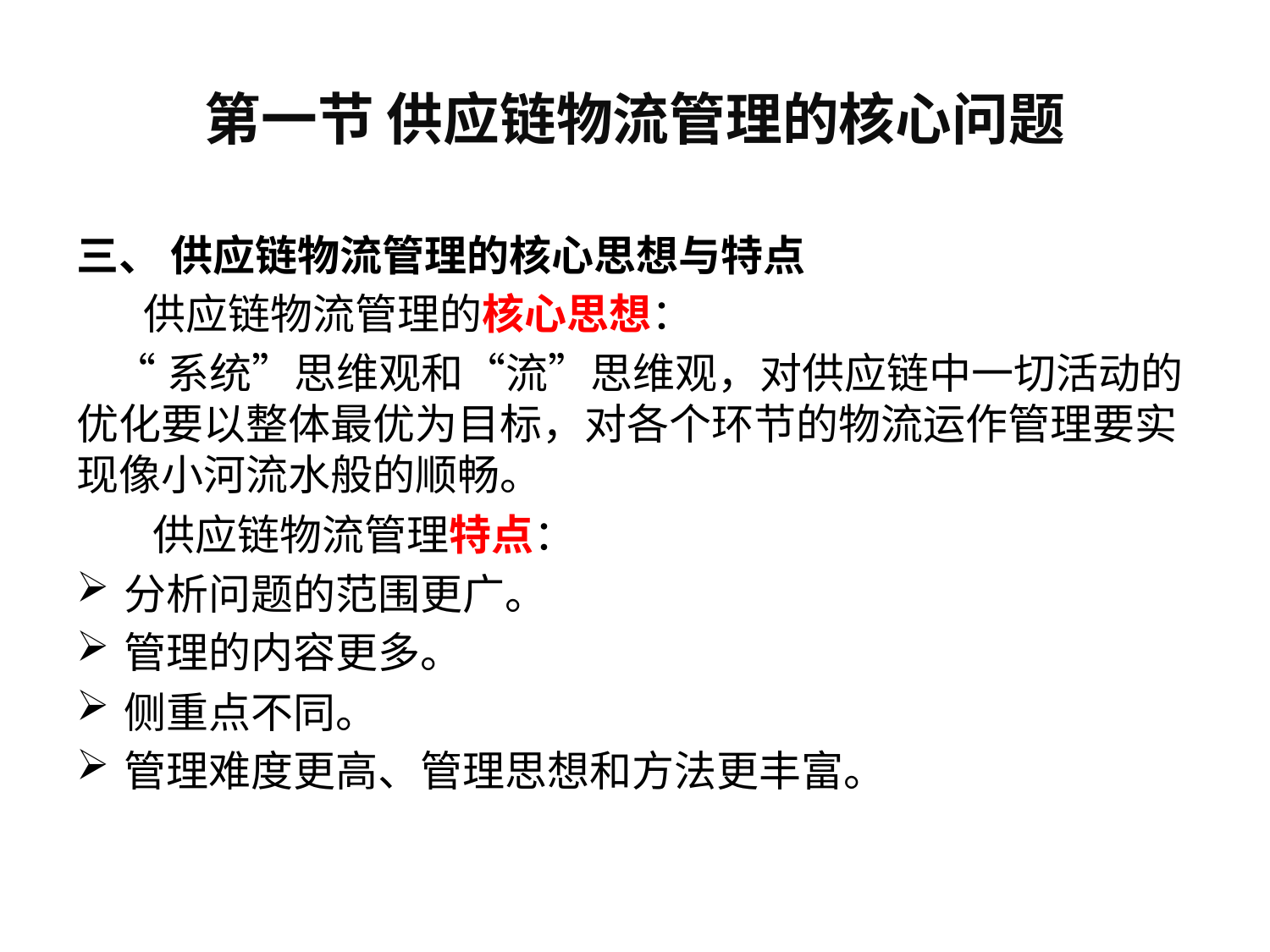

# 第一节 供应链物流管理的核心问题
三、 供应链物流管理的核心思想与特点
      供应链物流管理的核心思想：
    “系统”思维观和“流”思维观，对供应链中一切活动的优化要以整体最优为目标，对各个环节的物流运作管理要实现像小河流水般的顺畅。
       供应链物流管理特点：
分析问题的范围更广。
管理的内容更多。
侧重点不同。
管理难度更高、管理思想和方法更丰富。